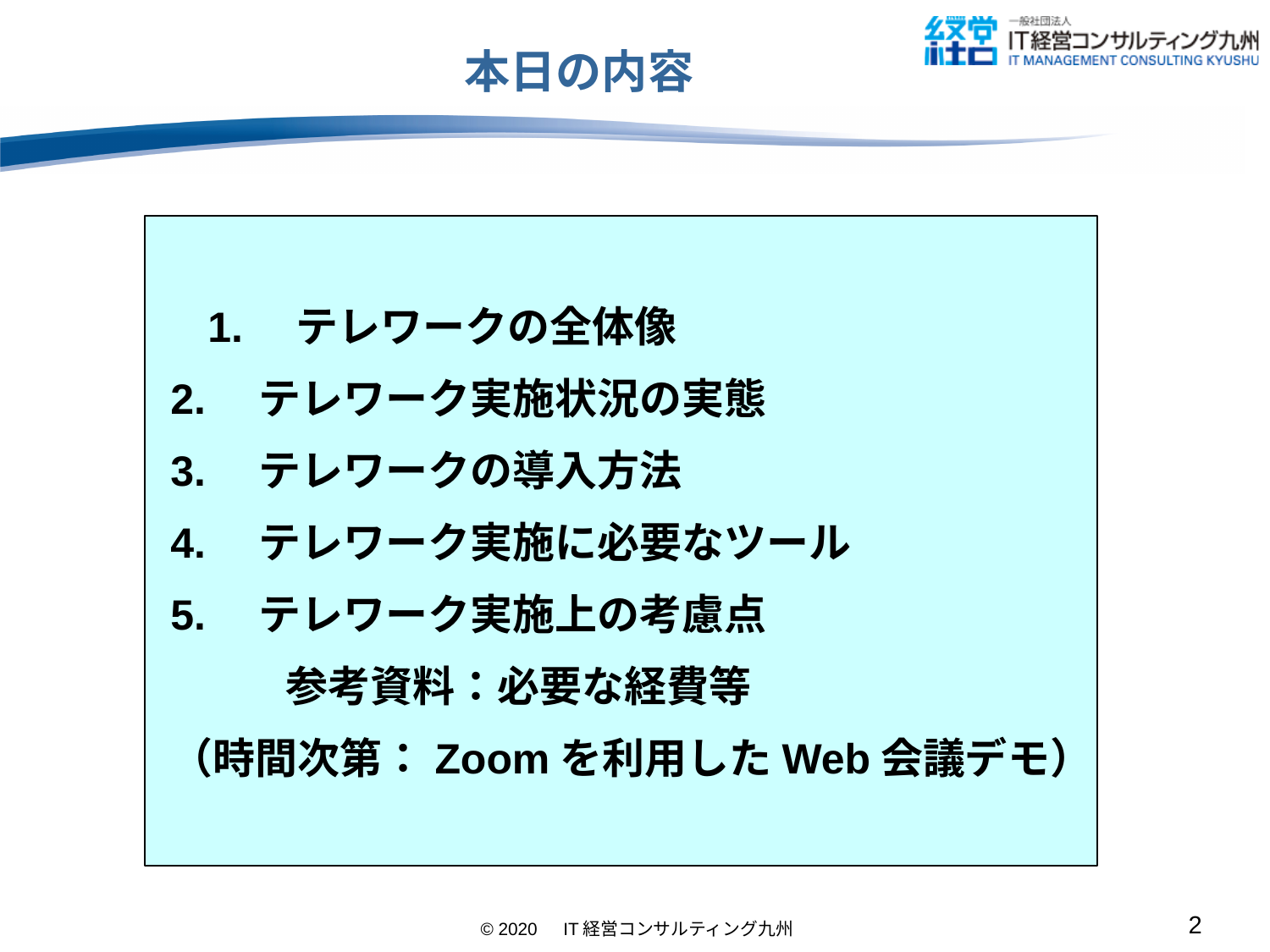

#
本日の内容
1.　テレワークの全体像
2.　テレワーク実施状況の実態
3.　テレワークの導入方法
4.　テレワーク実施に必要なツール
5.　テレワーク実施上の考慮点
           参考資料：必要な経費等
（時間次第：Zoomを利用したWeb会議デモ）
2